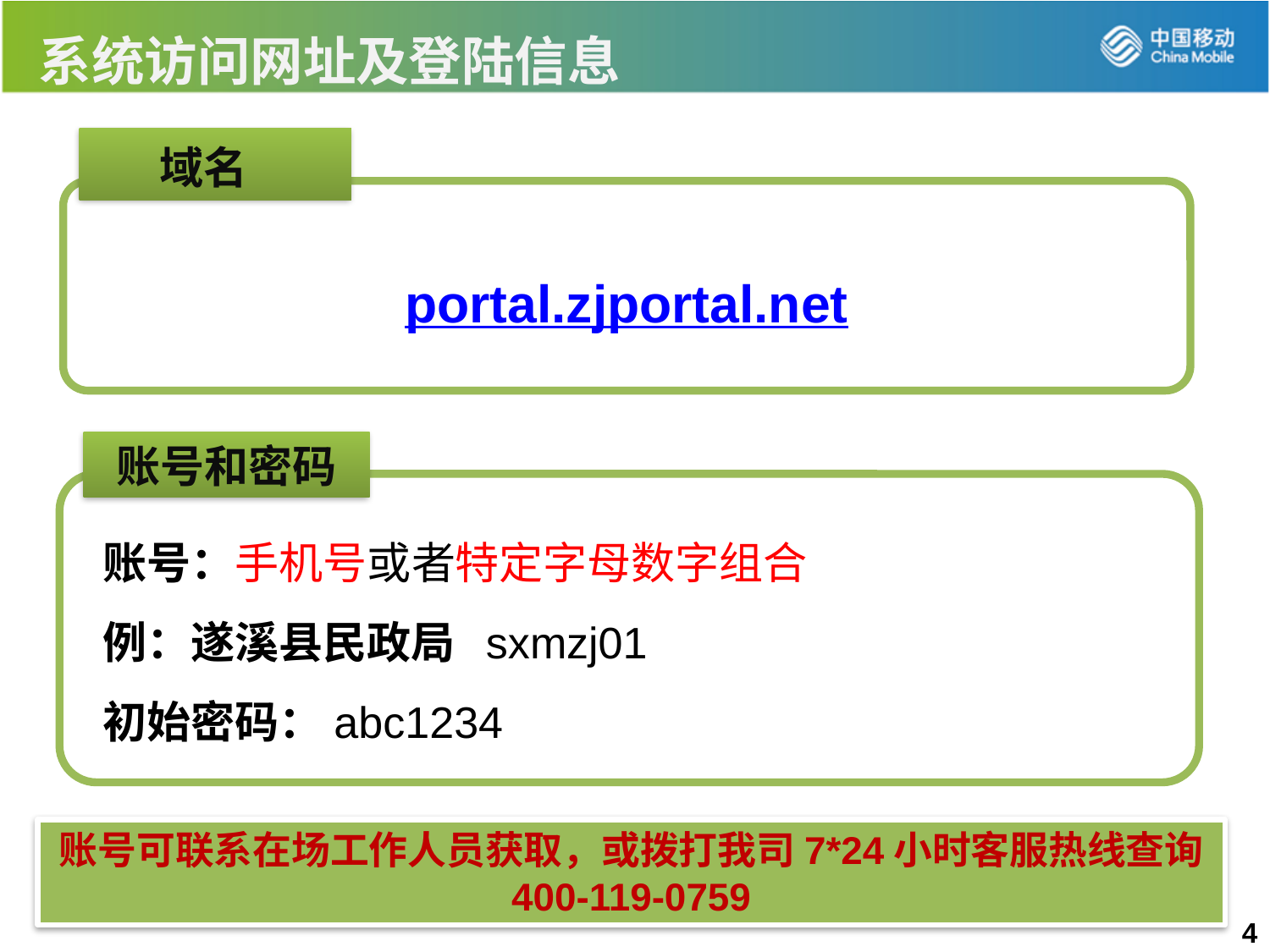

系统访问网址及登陆信息
     域名
portal.zjportal.net
 账号和密码
 账号：手机号或者特定字母数字组合
 例：遂溪县民政局  sxmzj01
 初始密码：abc1234
账号可联系在场工作人员获取，或拨打我司7*24小时客服热线查询
400-119-0759